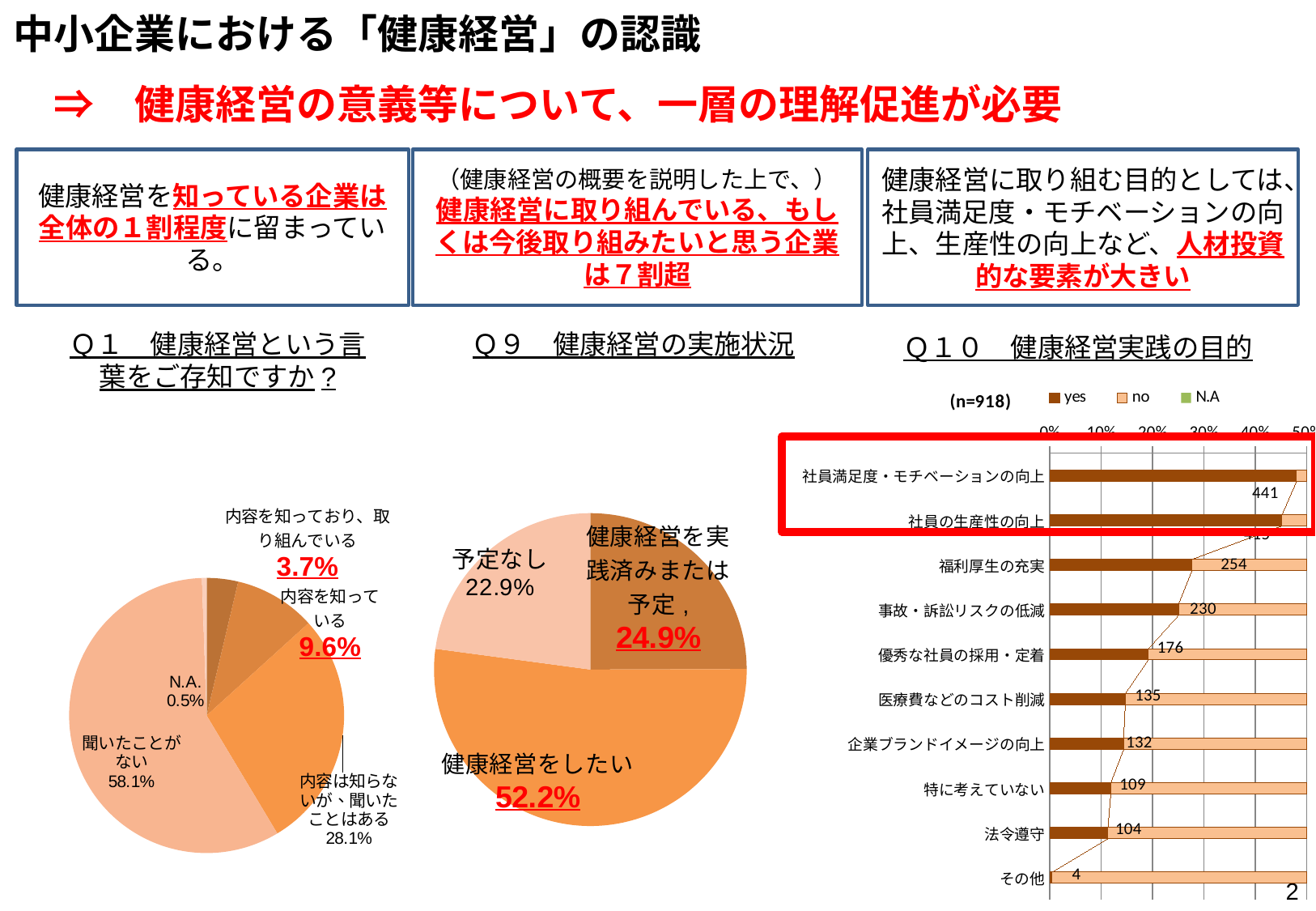

中小企業における「健康経営」の認識
　⇒　健康経営の意義等について、一層の理解促進が必要
健康経営を知っている企業は
全体の１割程度に留まっている。
Ｑ１　健康経営という言葉をご存知ですか?

### Chart

| Category |  |
|---|---|
| 内容を知っており、取り組んでいる | 34.0 |
| 内容を知っている | 88.0 |
| 内容は知らないが、聞いたことはある | 258.0 |
| 聞いたことがない | 533.0 |
| N.A. | 5.0 |
（健康経営の概要を説明した上で、）
健康経営に取り組んでいる、もしくは今後取り組みたいと思う企業は７割超
Ｑ９　健康経営の実施状況

### Chart

| Category |  |
|---|---|
| 健康経営を実践済みまたは予定 | 229.0 |
| 健康経営をしたい | 479.0 |
| 予定なし | 210.0 |
健康経営に取り組む目的としては、社員満足度・モチベーションの向上、生産性の向上など、人材投資的な要素が大きい
Ｑ１０　健康経営実践の目的

### Chart: (n=918)

| Category | yes | no | N.A |
|---|---|---|---|
| 社員満足度・モチベーションの向上 | 441.0 | 443.0 | 34.0 |
| 社員の生産性の向上 | 415.0 | 469.0 | 34.0 |
| 福利厚生の充実 | 254.0 | 630.0 | 34.0 |
| 事故・訴訟リスクの低減 | 230.0 | 654.0 | 34.0 |
| 優秀な社員の採用・定着 | 176.0 | 708.0 | 34.0 |
| 医療費などのコスト削減 | 135.0 | 749.0 | 34.0 |
| 企業ブランドイメージの向上 | 132.0 | 752.0 | 34.0 |
| 特に考えていない | 109.0 | 775.0 | 34.0 |
| 法令遵守 | 104.0 | 780.0 | 34.0 |
| その他 | 4.0 | 914.0 | 34.0 |
2